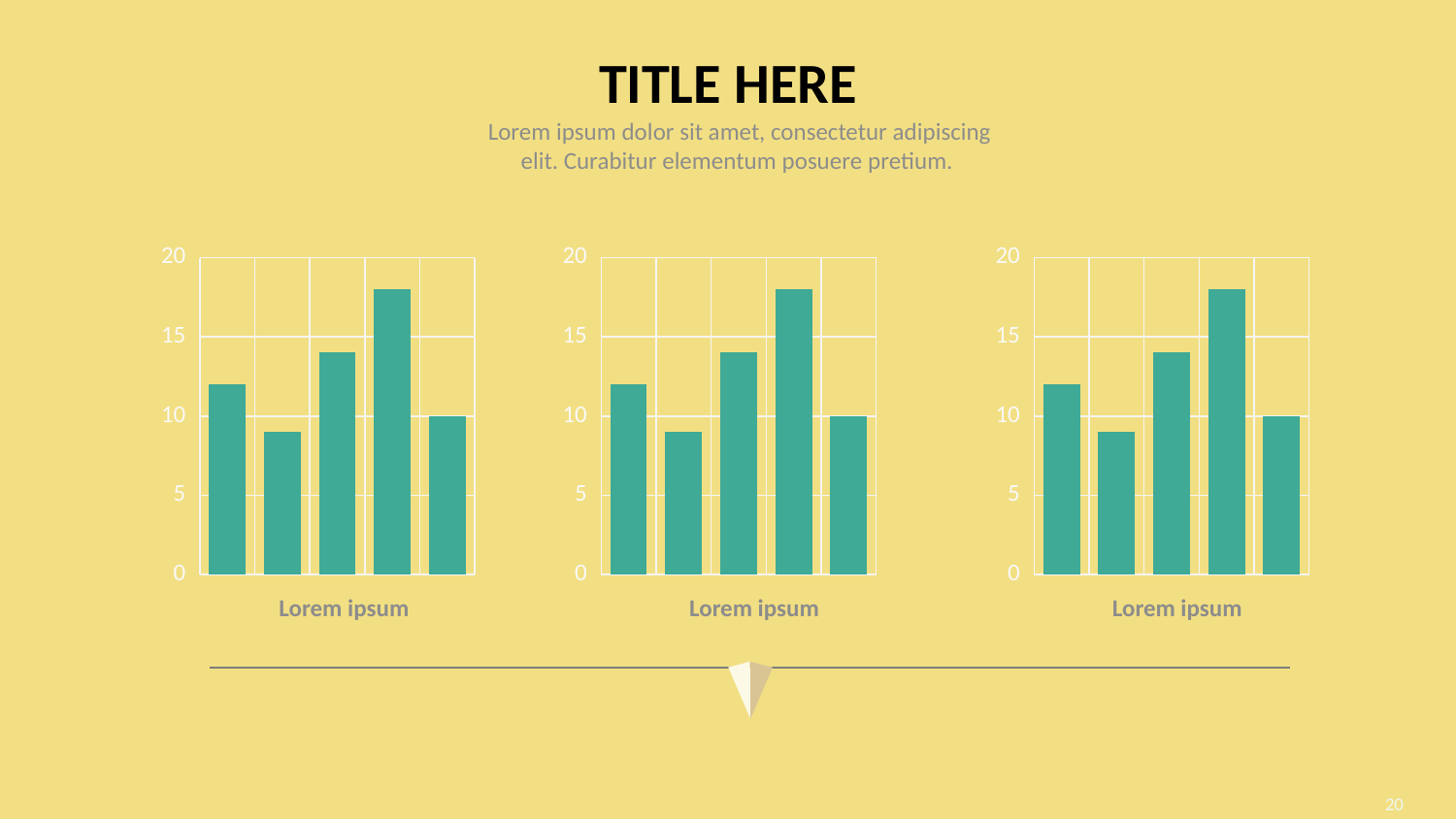

TITLE HERE
Lorem ipsum dolor sit amet, consectetur adipiscing elit. Curabitur elementum posuere pretium.

### Chart

| Category | 系列 1 |
|---|---|
| a | 12.0 |
| b | 9.0 |
| c | 14.0 |
| d | 18.0 |
| e | 10.0 |

### Chart

| Category | 系列 1 |
|---|---|
| a | 12.0 |
| b | 9.0 |
| c | 14.0 |
| d | 18.0 |
| e | 10.0 |

### Chart

| Category | 系列 1 |
|---|---|
| a | 12.0 |
| b | 9.0 |
| c | 14.0 |
| d | 18.0 |
| e | 10.0 |
Lorem ipsum
Lorem ipsum
Lorem ipsum